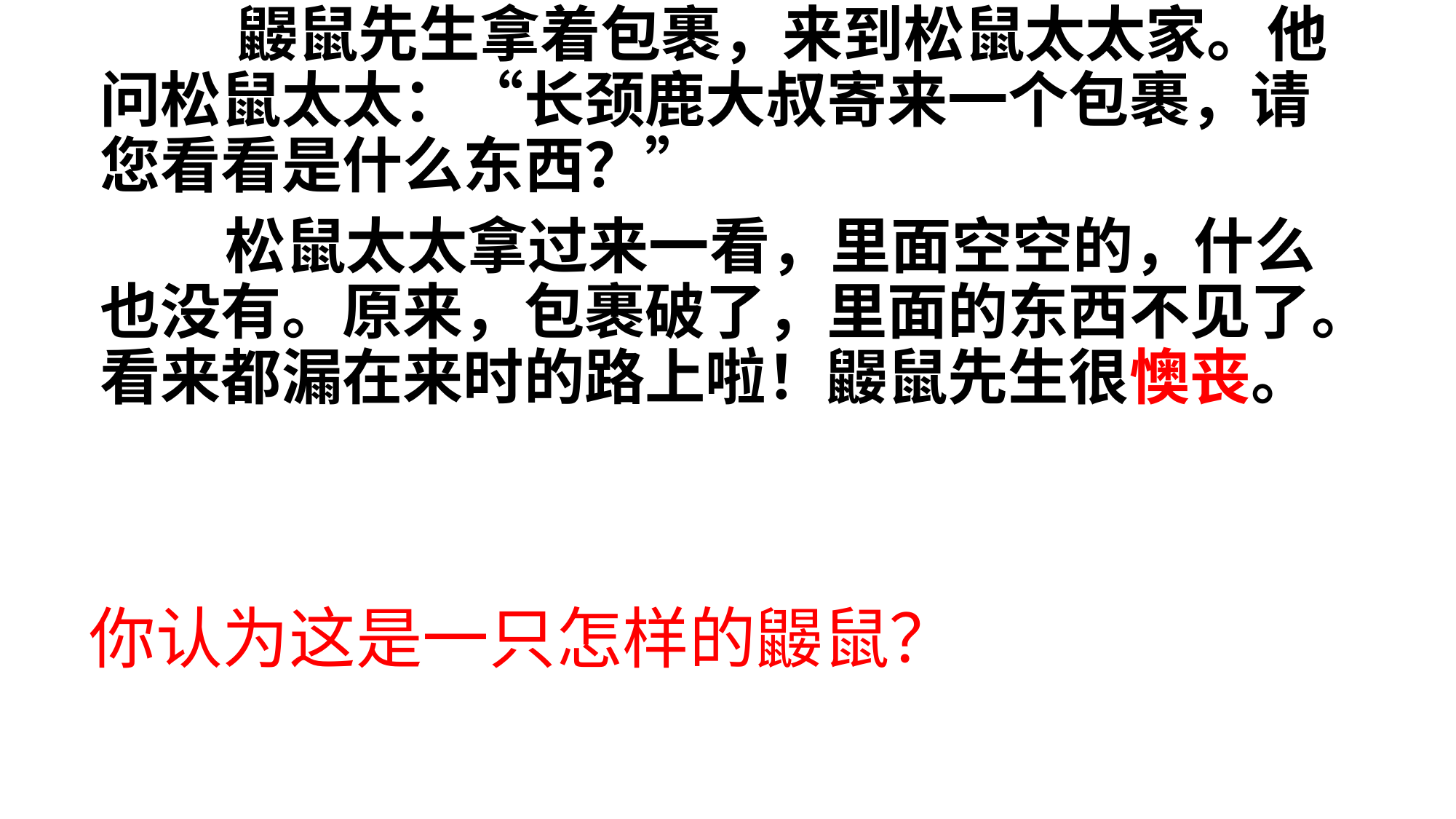

鼹鼠先生拿着包裹，来到松鼠太太家。他问松鼠太太：“长颈鹿大叔寄来一个包裹，请您看看是什么东西？”
        松鼠太太拿过来一看，里面空空的，什么也没有。原来，包裹破了，里面的东西不见了。看来都漏在来时的路上啦！鼹鼠先生很懊丧。
# 你认为这是一只怎样的鼹鼠？